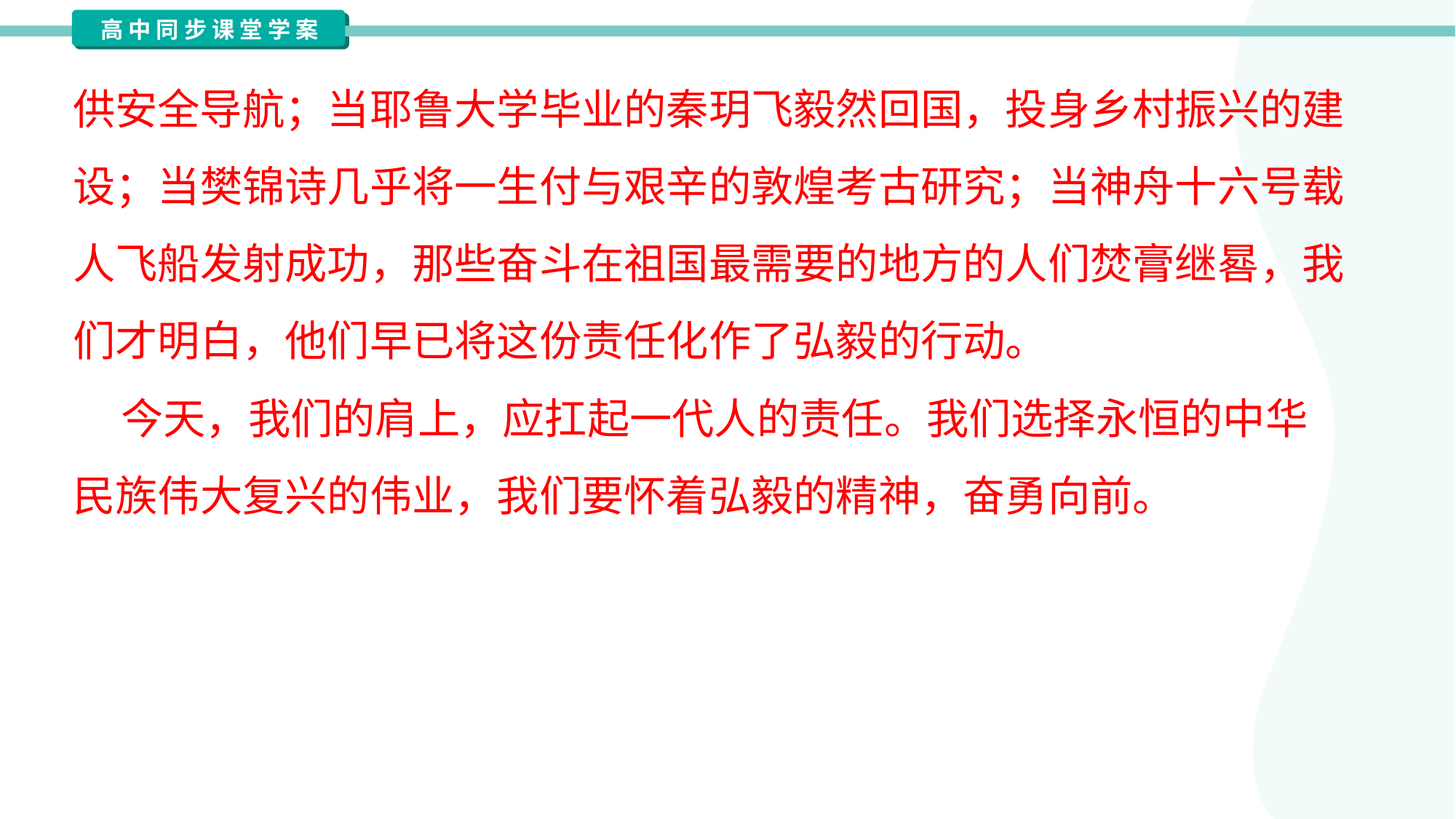

供安全导航；当耶鲁大学毕业的秦玥飞毅然回国，投身乡村振兴的建
设；当樊锦诗几乎将一生付与艰辛的敦煌考古研究；当神舟十六号载
人飞船发射成功，那些奋斗在祖国最需要的地方的人们焚膏继晷，我
们才明白，他们早已将这份责任化作了弘毅的行动。
    今天，我们的肩上，应扛起一代人的责任。我们选择永恒的中华
民族伟大复兴的伟业，我们要怀着弘毅的精神，奋勇向前。